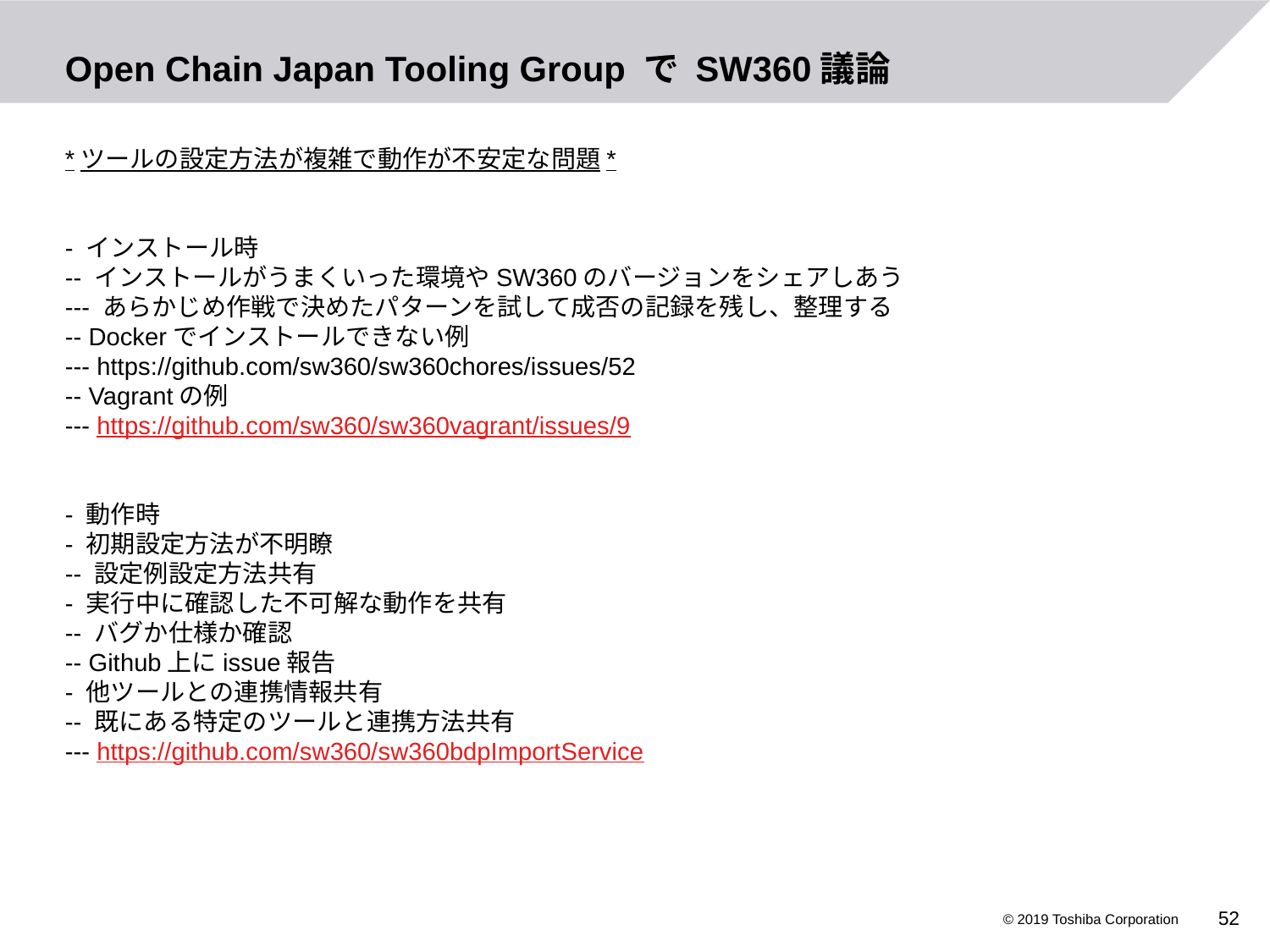

# Open Chain Japan Tooling Group で SW360議論
*ツールの設定方法が複雑で動作が不安定な問題*

- インストール時
-- インストールがうまくいった環境やSW360のバージョンをシェアしあう
--- あらかじめ作戦で決めたパターンを試して成否の記録を残し、整理する
-- Dockerでインストールできない例
--- https://github.com/sw360/sw360chores/issues/52
-- Vagrantの例
--- https://github.com/sw360/sw360vagrant/issues/9

- 動作時
- 初期設定方法が不明瞭
-- 設定例設定方法共有
- 実行中に確認した不可解な動作を共有
-- バグか仕様か確認
-- Github上にissue報告
- 他ツールとの連携情報共有
-- 既にある特定のツールと連携方法共有
--- https://github.com/sw360/sw360bdpImportService